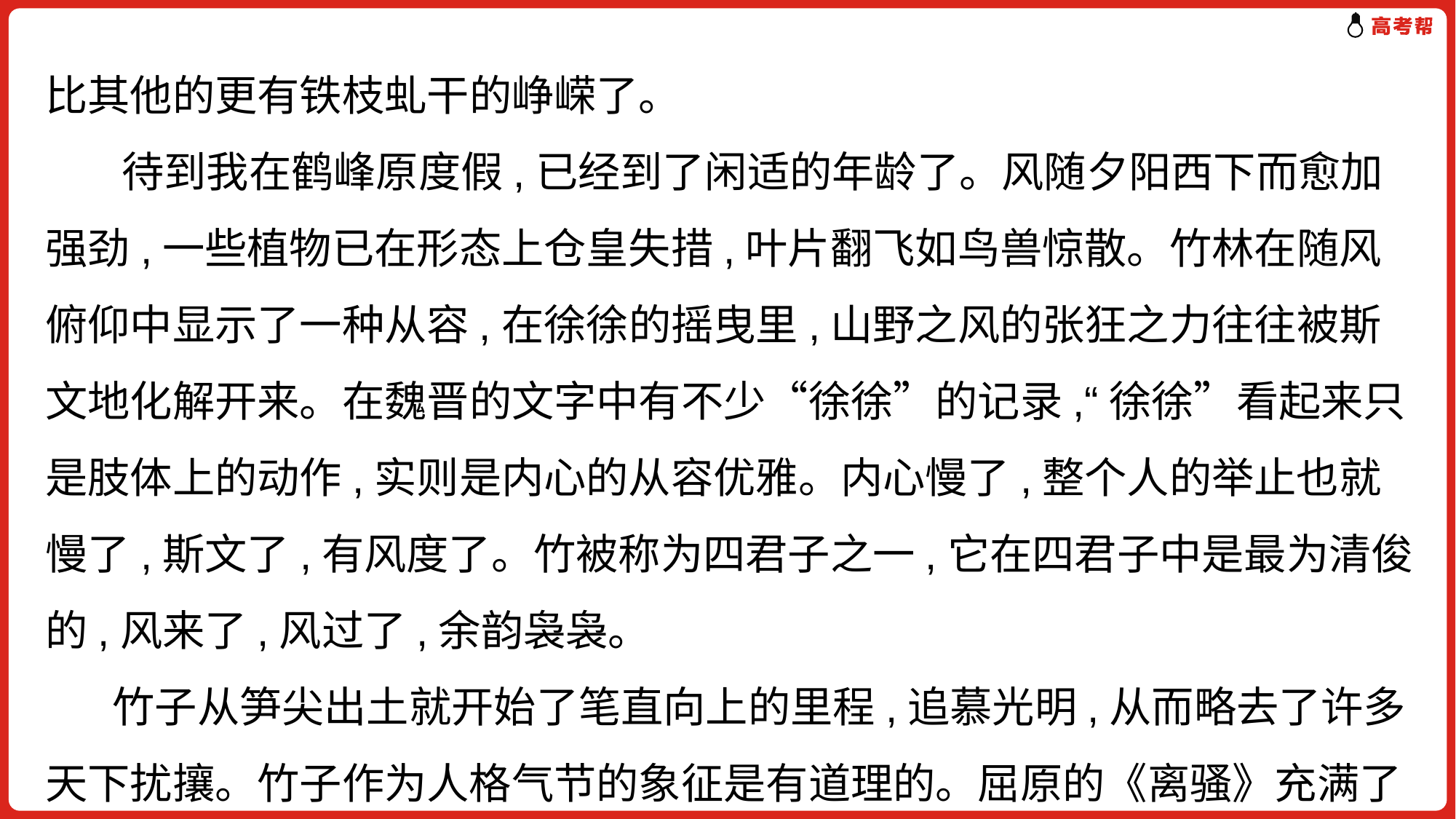

比其他的更有铁枝虬干的峥嵘了。
       待到我在鹤峰原度假,已经到了闲适的年龄了。风随夕阳西下而愈加强劲,一些植物已在形态上仓皇失措,叶片翻飞如鸟兽惊散。竹林在随风俯仰中显示了一种从容,在徐徐的摇曳里,山野之风的张狂之力往往被斯文地化解开来。在魏晋的文字中有不少“徐徐”的记录,“徐徐”看起来只是肢体上的动作,实则是内心的从容优雅。内心慢了,整个人的举止也就慢了,斯文了,有风度了。竹被称为四君子之一,它在四君子中是最为清俊的,风来了,风过了,余韵袅袅。
      竹子从笋尖出土就开始了笔直向上的里程,追慕光明,从而略去了许多天下扰攘。竹子作为人格气节的象征是有道理的。屈原的《离骚》充满了香